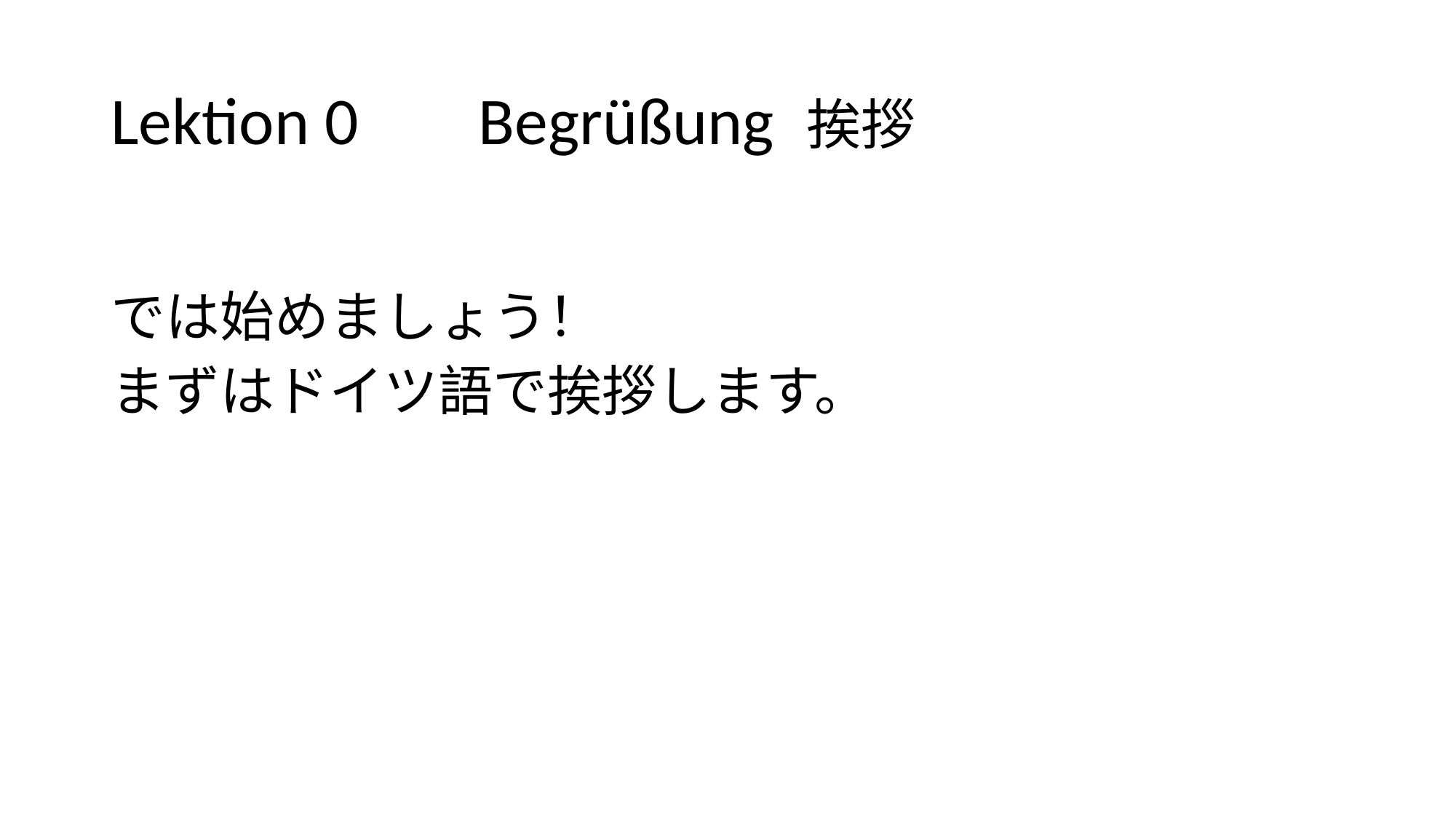

# Lektion 0        Begrüßung 挨拶

では始めましょう！
まずはドイツ語で挨拶します。